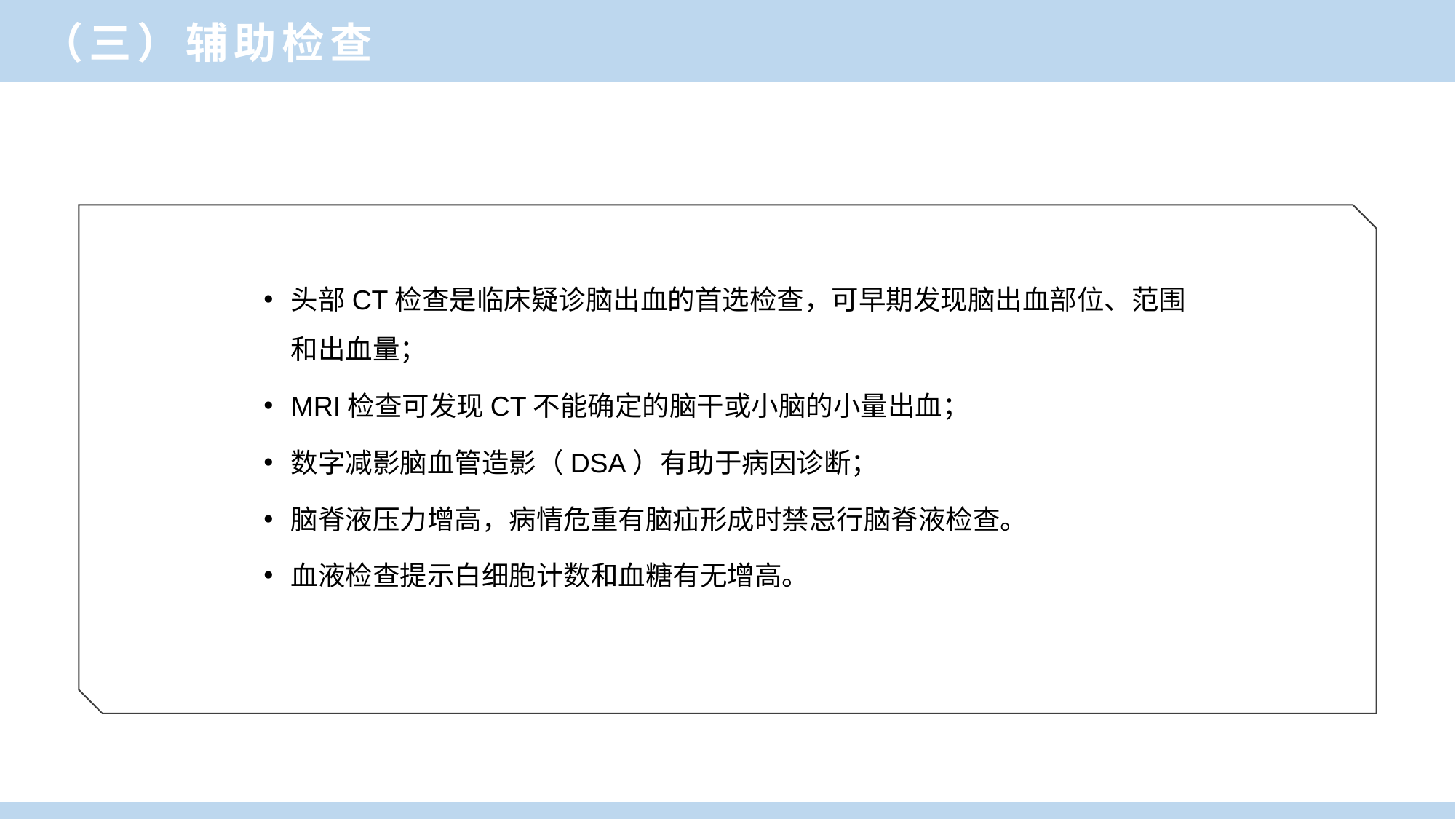

（三）辅助检查

头部CT检查是临床疑诊脑出血的首选检查，可早期发现脑出血部位、范围和出血量；
MRI检查可发现CT不能确定的脑干或小脑的小量出血；
数字减影脑血管造影（DSA）有助于病因诊断；
脑脊液压力增高，病情危重有脑疝形成时禁忌行脑脊液检查。
血液检查提示白细胞计数和血糖有无增高。